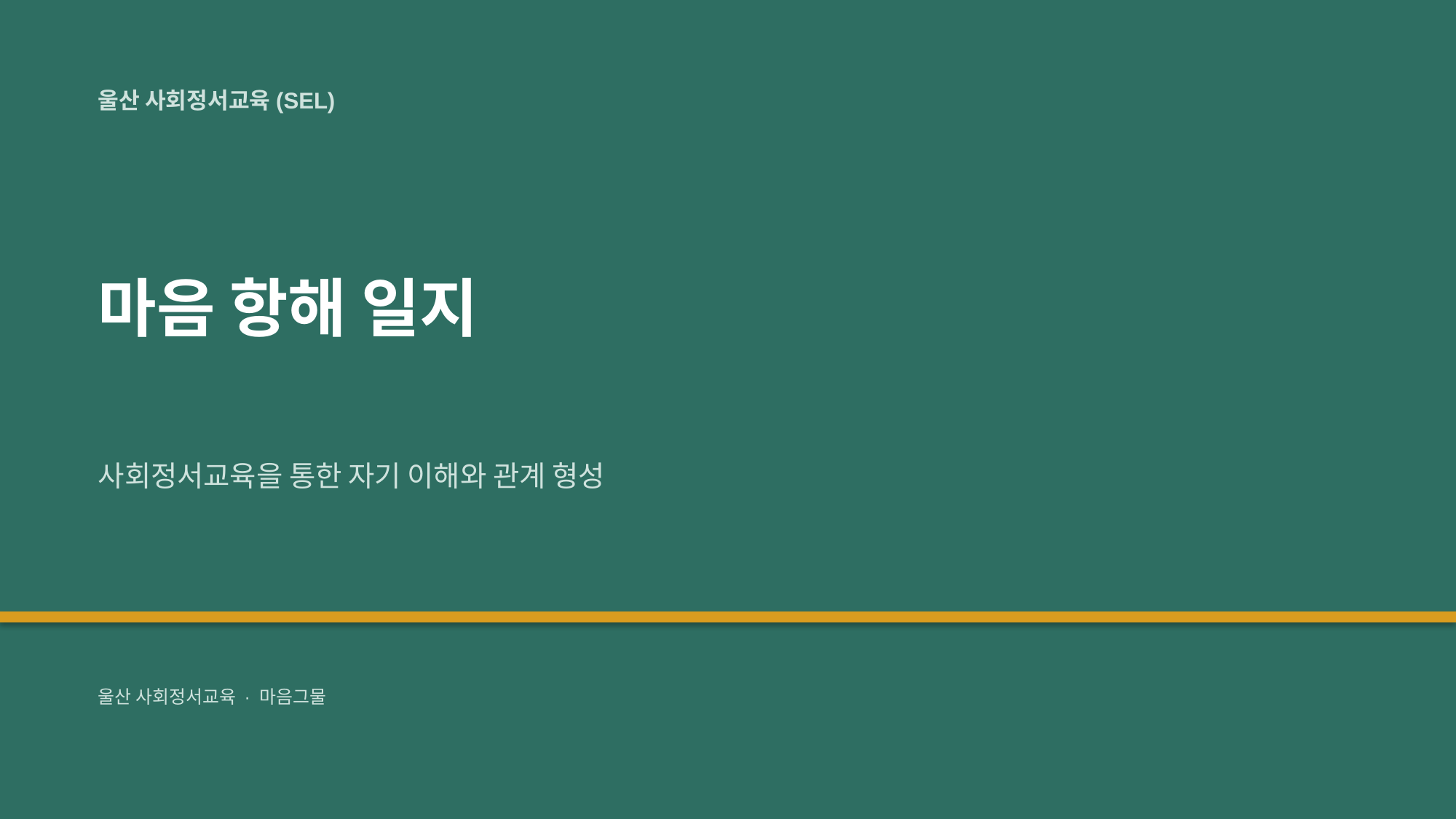

울산 사회정서교육(SEL)
마음 항해 일지
사회정서교육을 통한 자기 이해와 관계 형성

울산 사회정서교육 · 마음그물